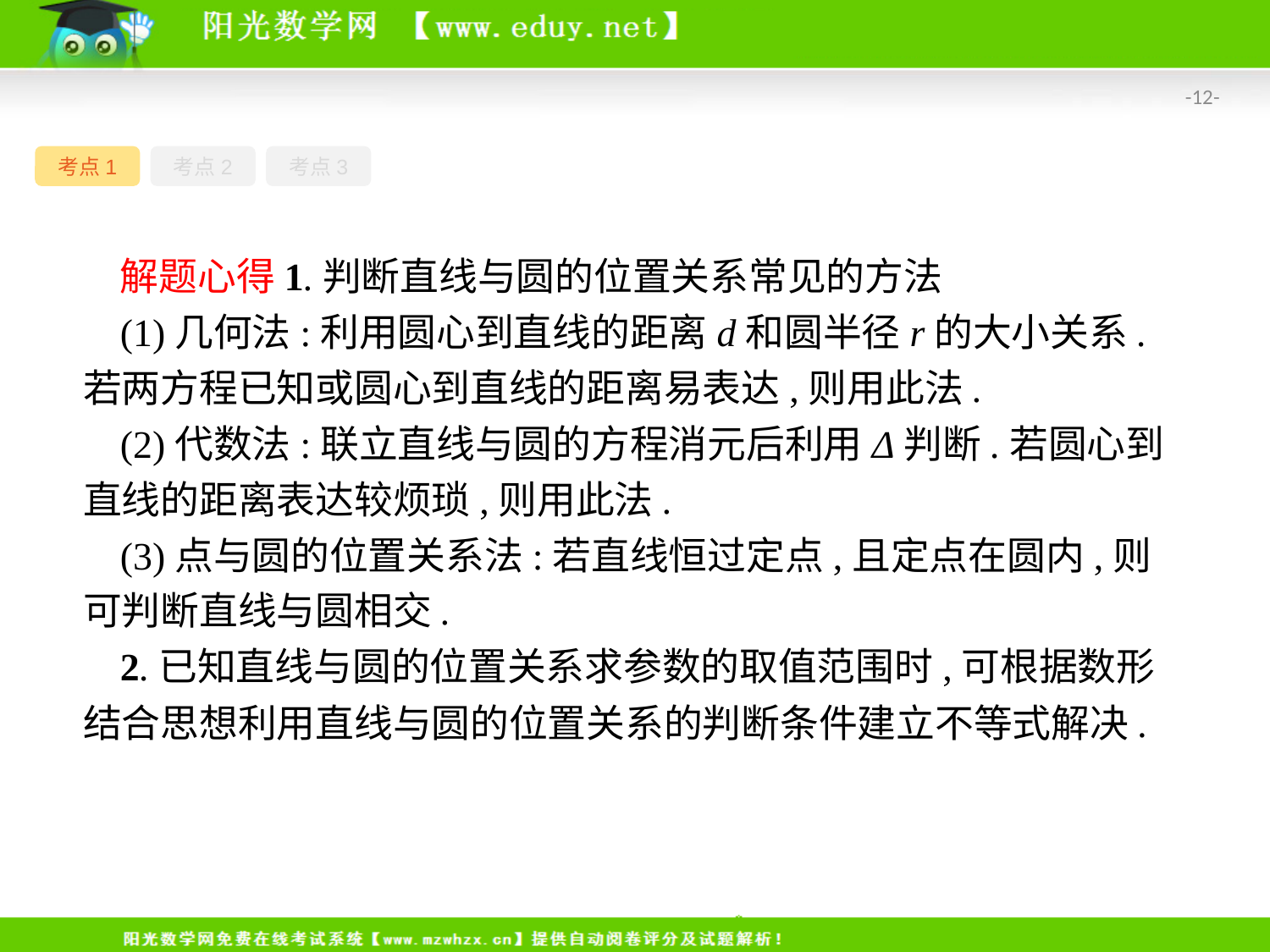

-12-
考点1
考点2
考点3
解题心得1.判断直线与圆的位置关系常见的方法
(1)几何法:利用圆心到直线的距离d和圆半径r的大小关系.若两方程已知或圆心到直线的距离易表达,则用此法.
(2)代数法:联立直线与圆的方程消元后利用Δ判断.若圆心到直线的距离表达较烦琐,则用此法.
(3)点与圆的位置关系法:若直线恒过定点,且定点在圆内,则可判断直线与圆相交.
2.已知直线与圆的位置关系求参数的取值范围时,可根据数形结合思想利用直线与圆的位置关系的判断条件建立不等式解决.